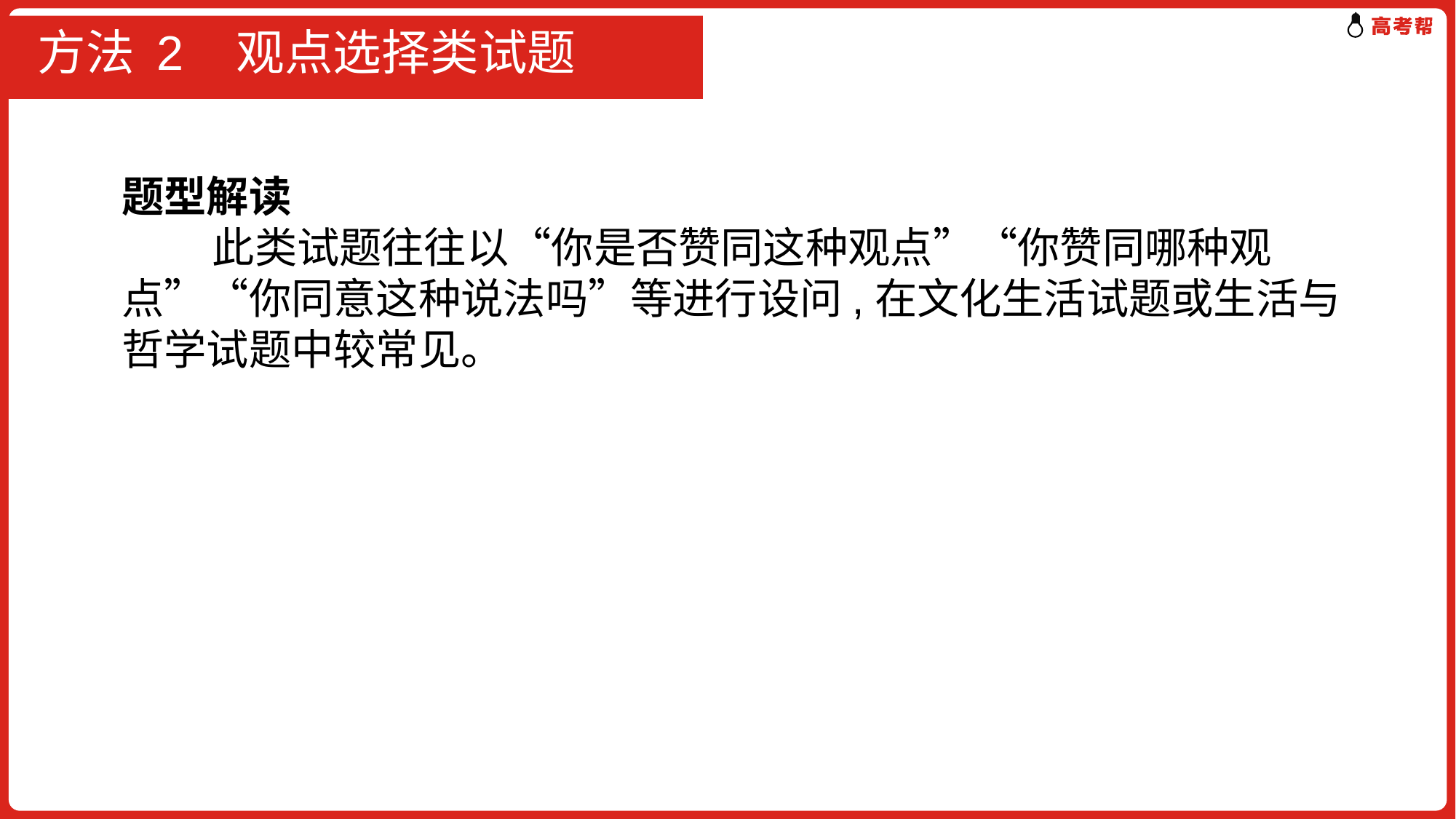

# 方法 2   观点选择类试题
题型解读
    　此类试题往往以“你是否赞同这种观点”“你赞同哪种观点”“你同意这种说法吗”等进行设问,在文化生活试题或生活与哲学试题中较常见。